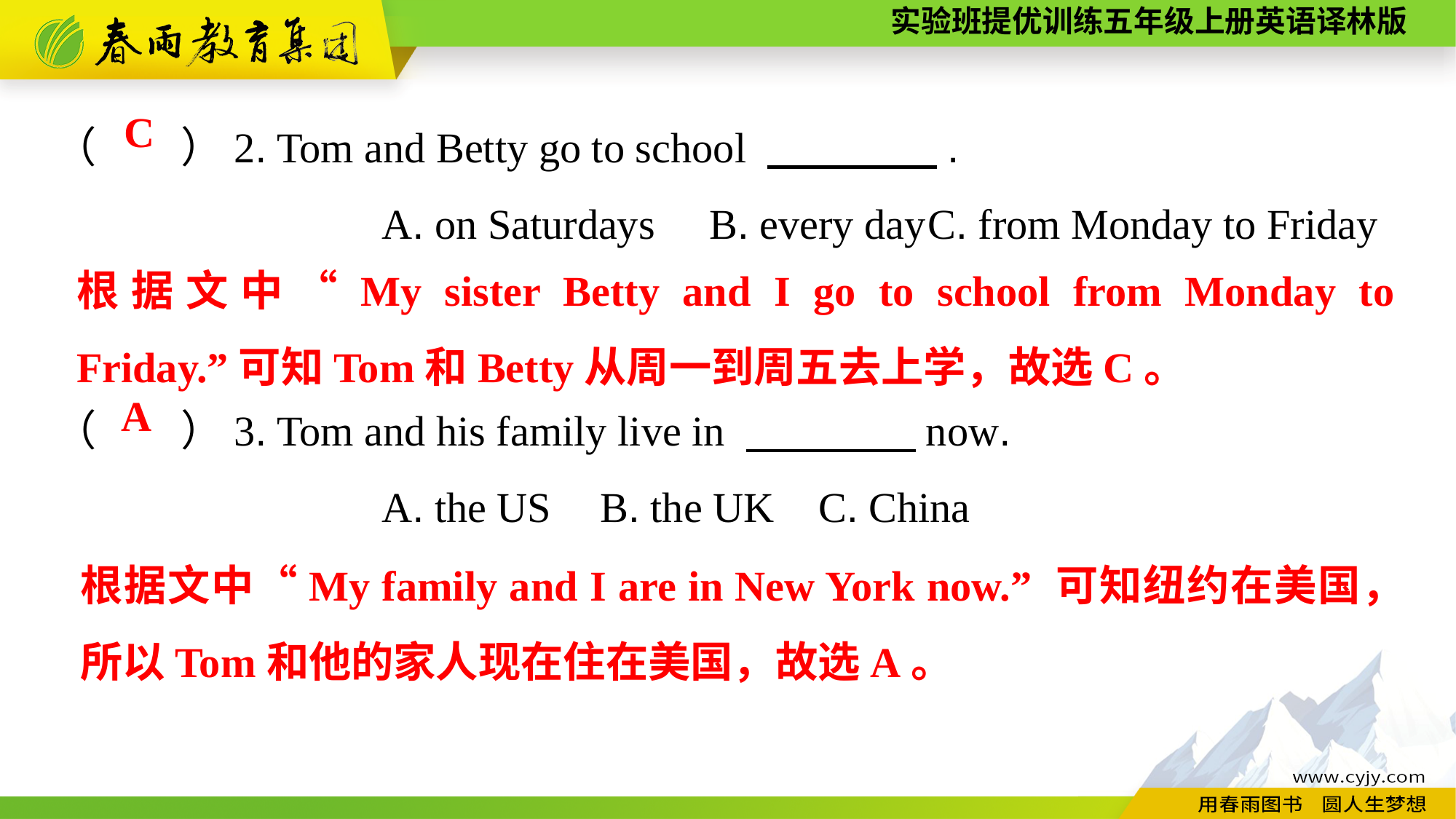

（　　）2. Tom and Betty go to school 　　　　.
			A. on Saturdays	B. every day	C. from Monday to Friday

（　　）3. Tom and his family live in 　　　　now.
			A. the US	B. the UK	C. China
C
根据文中“My sister Betty and I go to school from Monday to Friday.”可知Tom和Betty从周一到周五去上学，故选C。
A
根据文中“My family and I are in New York now.” 可知纽约在美国，所以Tom和他的家人现在住在美国，故选A。